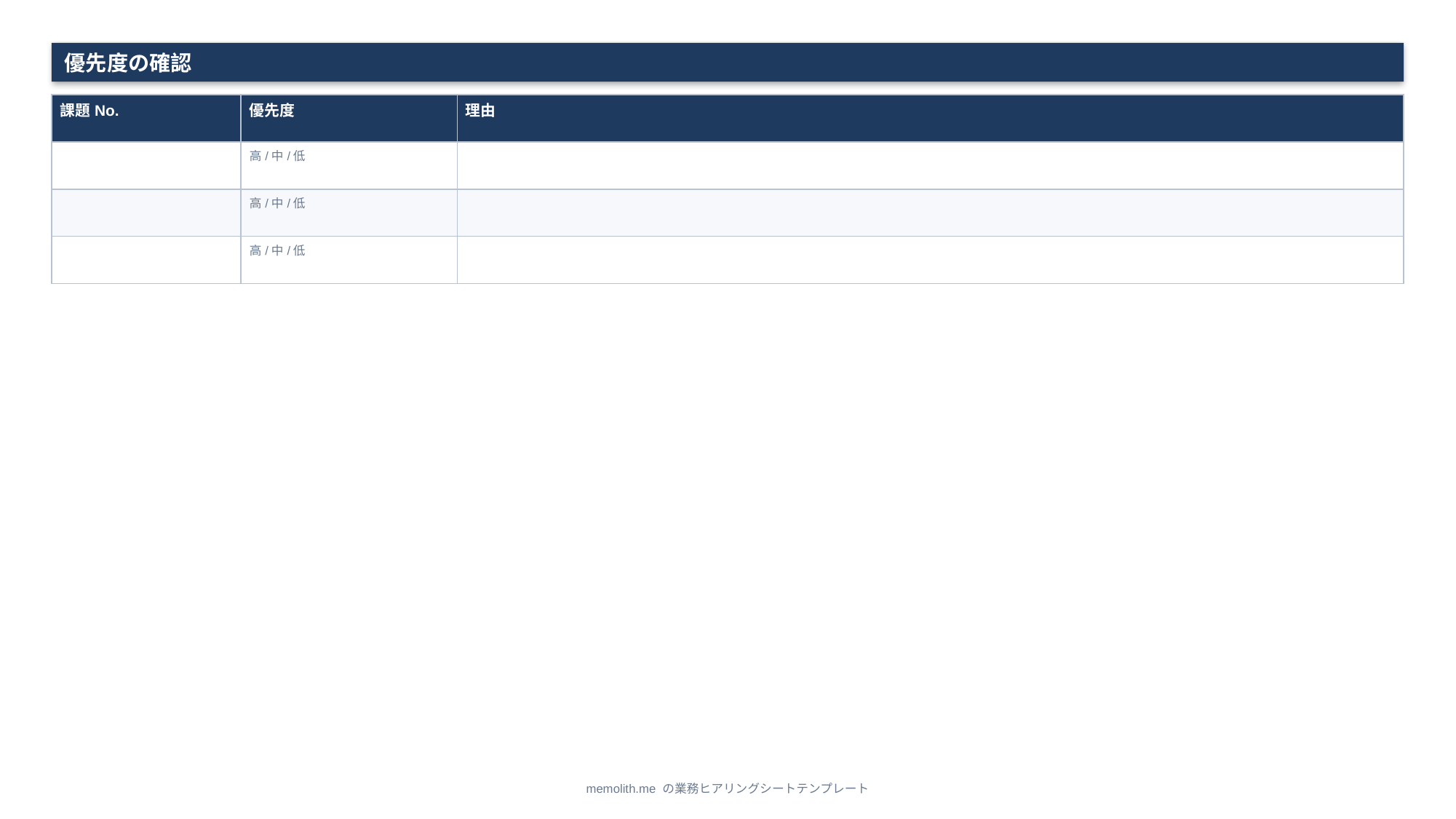

優先度の確認
| 課題No. | 優先度 | 理由 |
| --- | --- | --- |
|  | 高/中/低 |  |
|  | 高/中/低 |  |
|  | 高/中/低 |  |
memolith.me の業務ヒアリングシートテンプレート